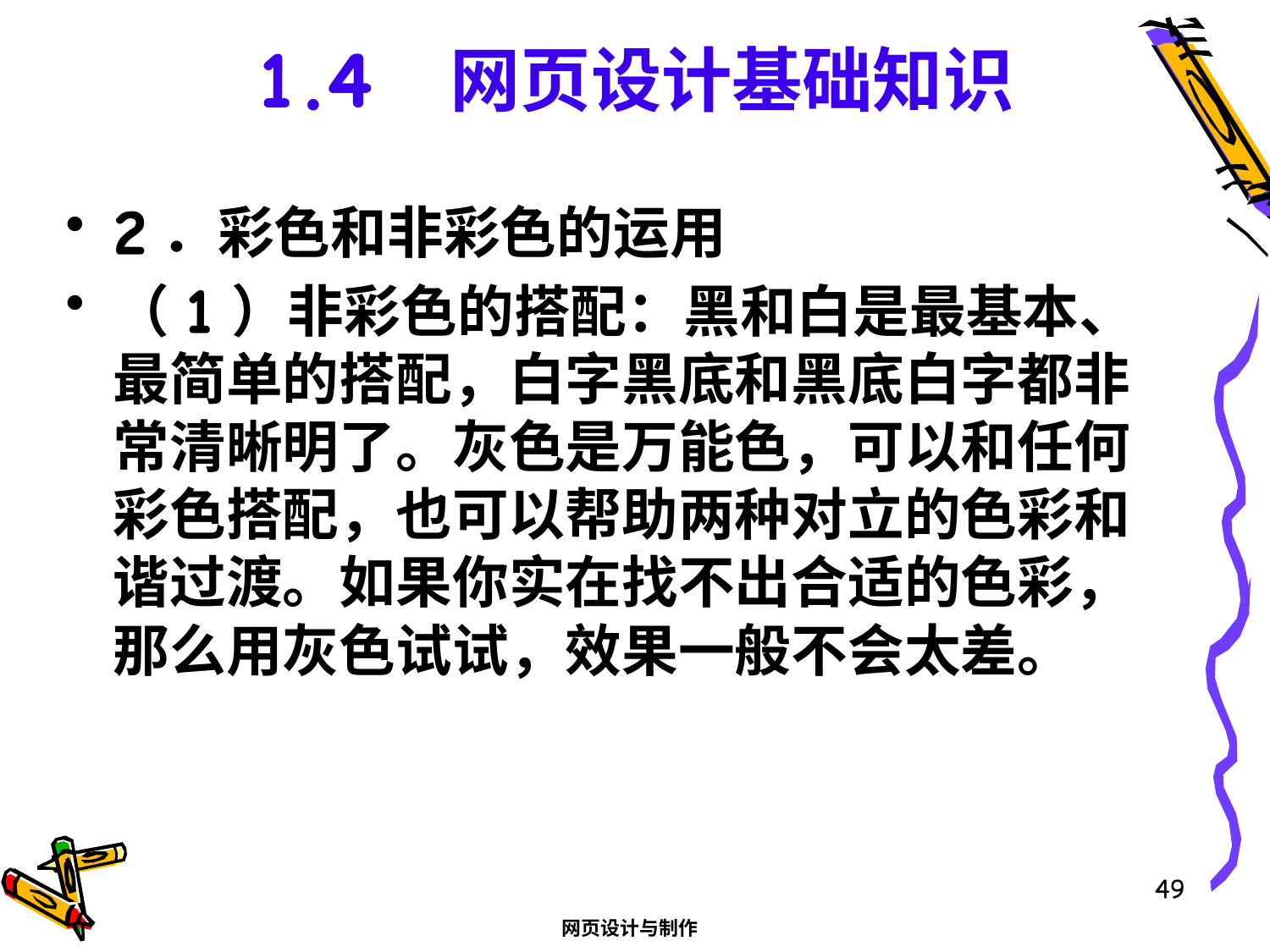

# 1.4  网页设计基础知识
2．彩色和非彩色的运用
（1）非彩色的搭配：黑和白是最基本、最简单的搭配，白字黑底和黑底白字都非常清晰明了。灰色是万能色，可以和任何彩色搭配，也可以帮助两种对立的色彩和谐过渡。如果你实在找不出合适的色彩，那么用灰色试试，效果一般不会太差。

49
网页设计与制作